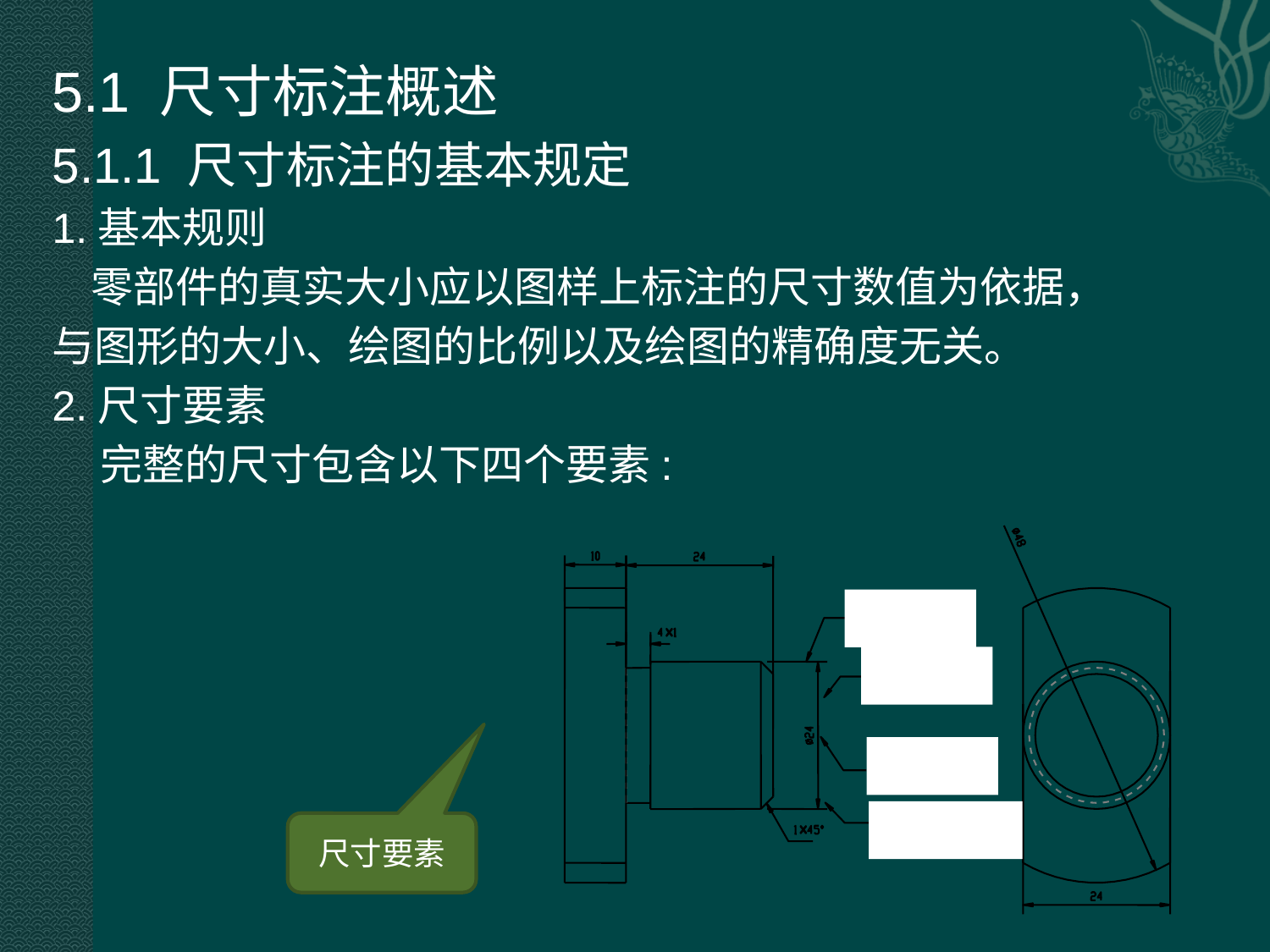

5.1 尺寸标注概述
5.1.1 尺寸标注的基本规定
1.基本规则
   零部件的真实大小应以图样上标注的尺寸数值为依据，
与图形的大小、绘图的比例以及绘图的精确度无关。
2.尺寸要素
    完整的尺寸包含以下四个要素:

尺寸界线

尺寸线
尺寸数字

尺寸线终端

尺寸要素